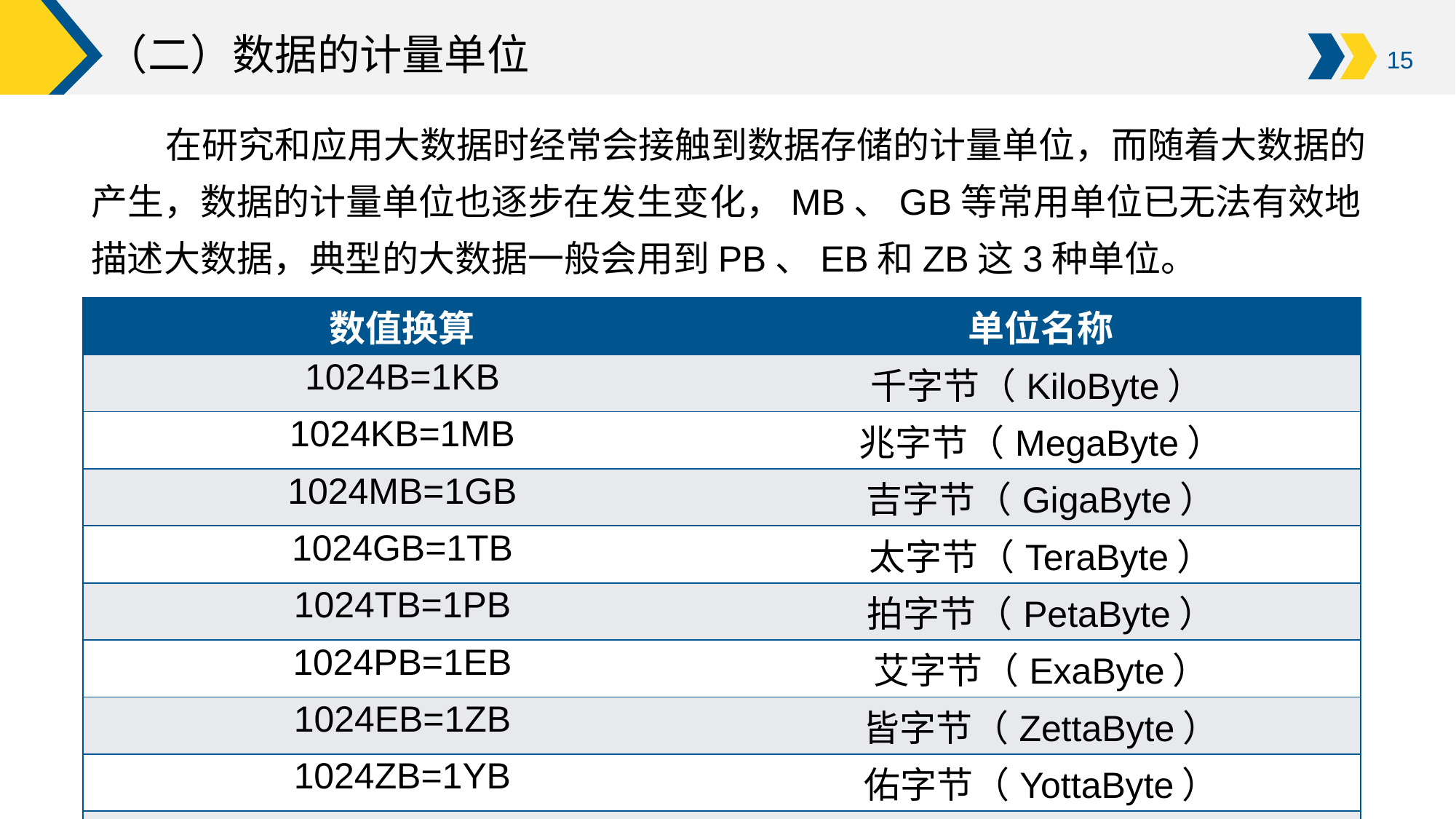

# （二）数据的计量单位
在研究和应用大数据时经常会接触到数据存储的计量单位，而随着大数据的产生，数据的计量单位也逐步在发生变化，MB、GB等常用单位已无法有效地描述大数据，典型的大数据一般会用到PB、EB和ZB这3种单位。
| 数值换算 | 单位名称 |
| --- | --- |
| 1024B=1KB | 千字节（KiloByte） |
| 1024KB=1MB | 兆字节（MegaByte） |
| 1024MB=1GB | 吉字节（GigaByte） |
| 1024GB=1TB | 太字节（TeraByte） |
| 1024TB=1PB | 拍字节（PetaByte） |
| 1024PB=1EB | 艾字节（ExaByte） |
| 1024EB=1ZB | 皆字节（ZettaByte） |
| 1024ZB=1YB | 佑字节（YottaByte） |
| 1024YB=1NB | 诺字节（NonaByte） |